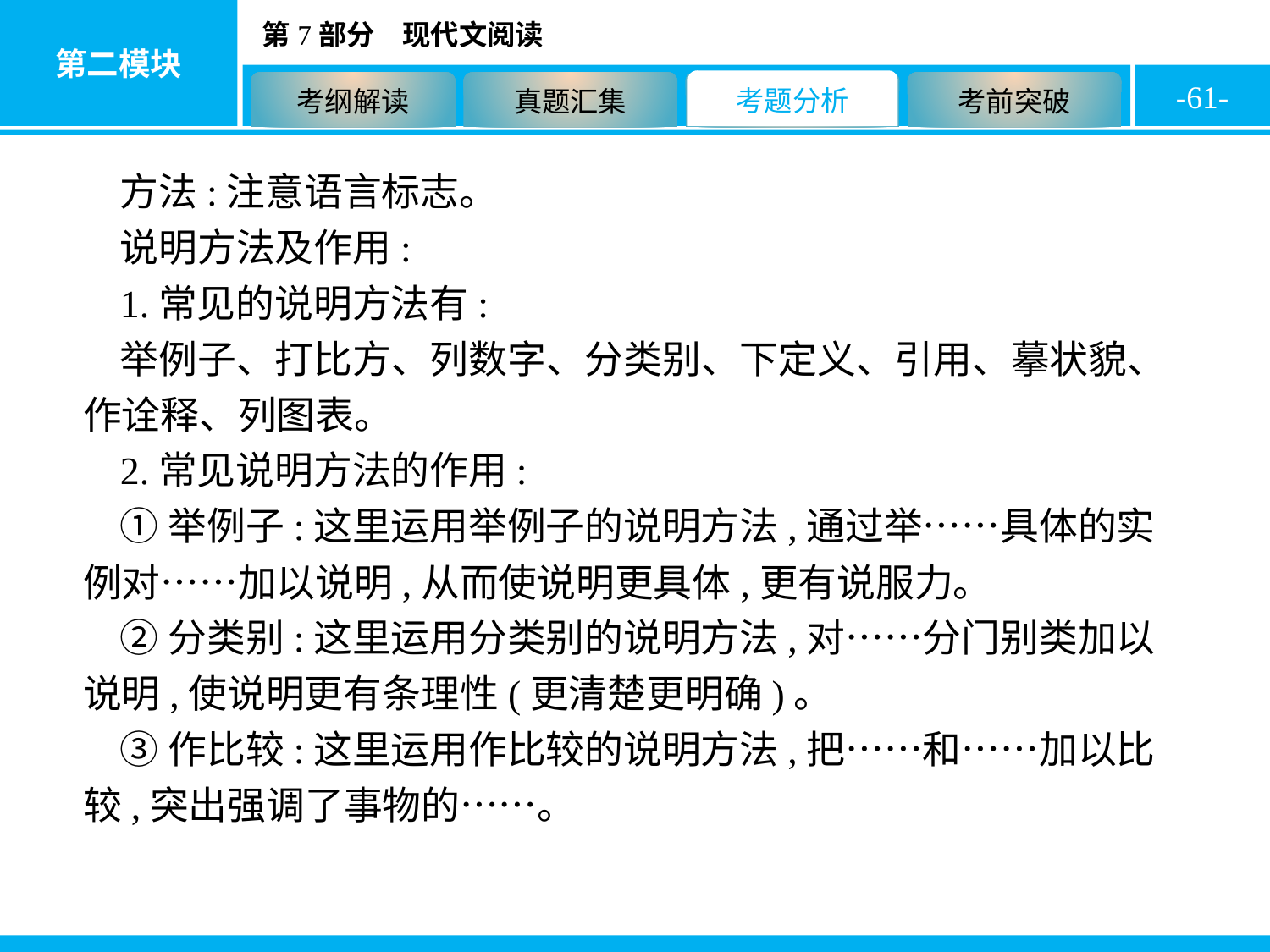

-61-
方法:注意语言标志。
说明方法及作用:
1.常见的说明方法有:
举例子、打比方、列数字、分类别、下定义、引用、摹状貌、作诠释、列图表。
2.常见说明方法的作用:
①举例子:这里运用举例子的说明方法,通过举……具体的实例对……加以说明,从而使说明更具体,更有说服力。
②分类别:这里运用分类别的说明方法,对……分门别类加以说明,使说明更有条理性(更清楚更明确)。
③作比较:这里运用作比较的说明方法,把……和……加以比较,突出强调了事物的……。